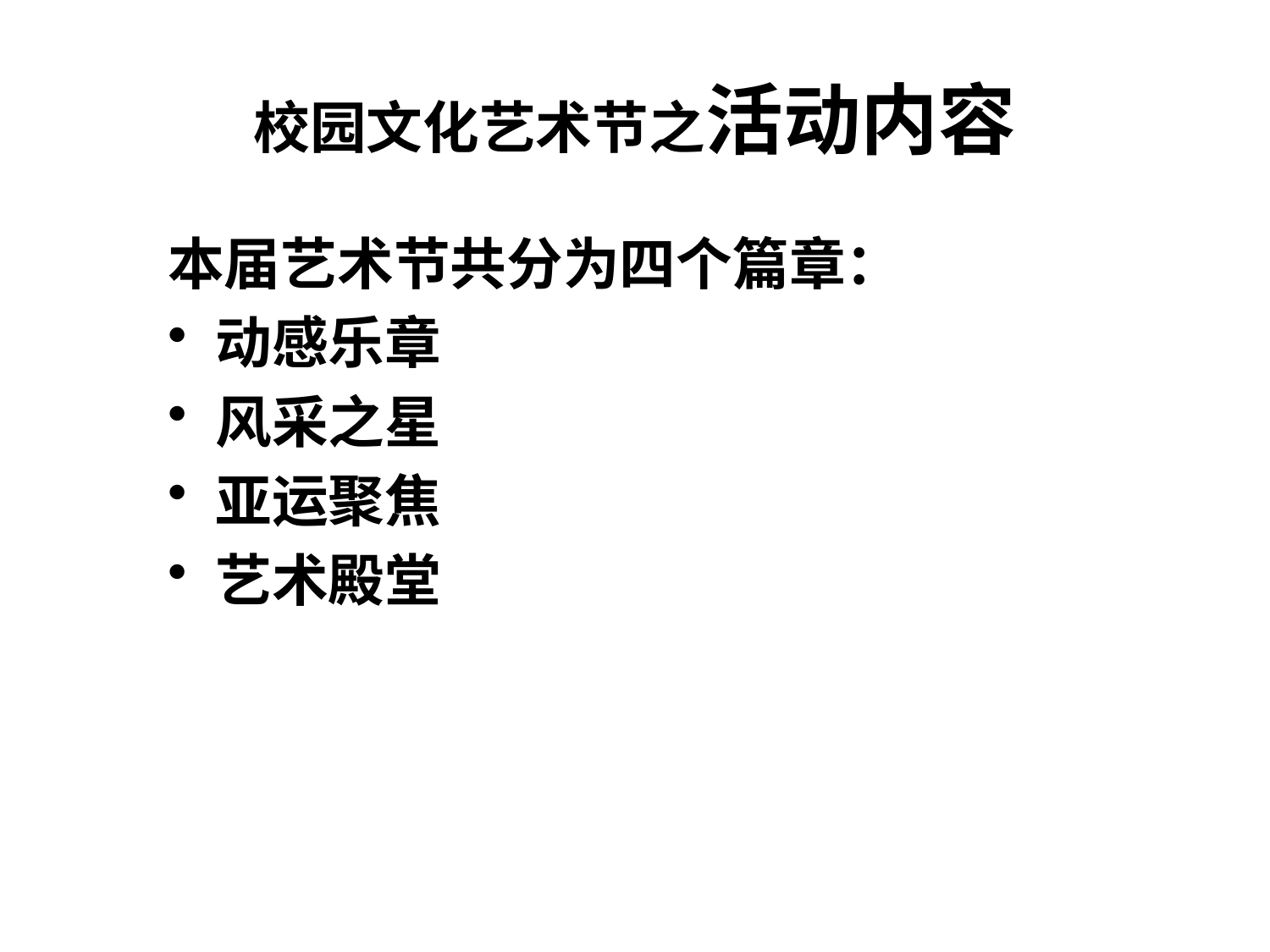

# 校园文化艺术节之活动内容
本届艺术节共分为四个篇章：
动感乐章
风采之星
亚运聚焦
艺术殿堂